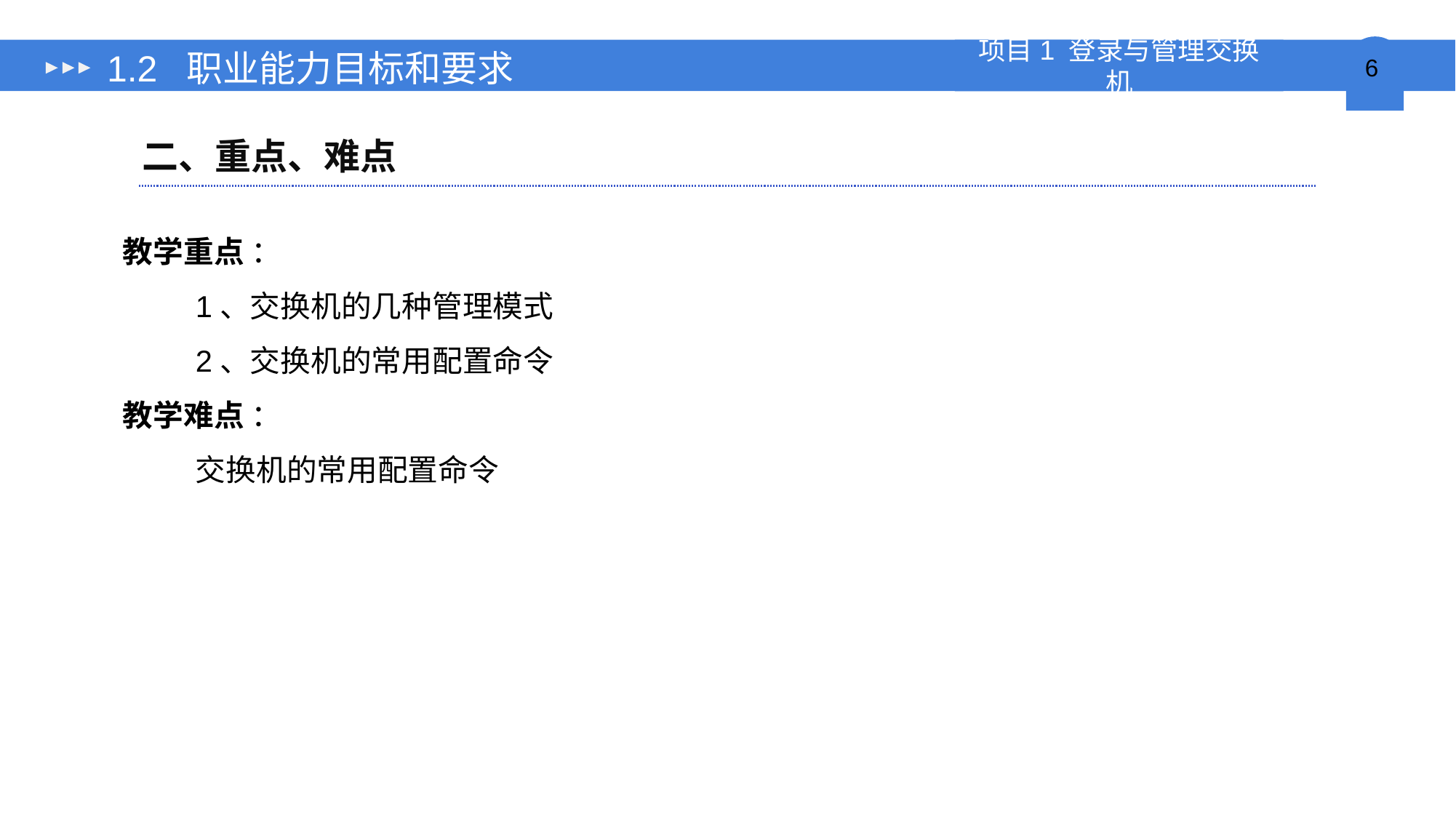

# 1.2  职业能力目标和要求
二、重点、难点

教学重点 ：
1、交换机的几种管理模式
2、交换机的常用配置命令
教学难点 ：
交换机的常用配置命令